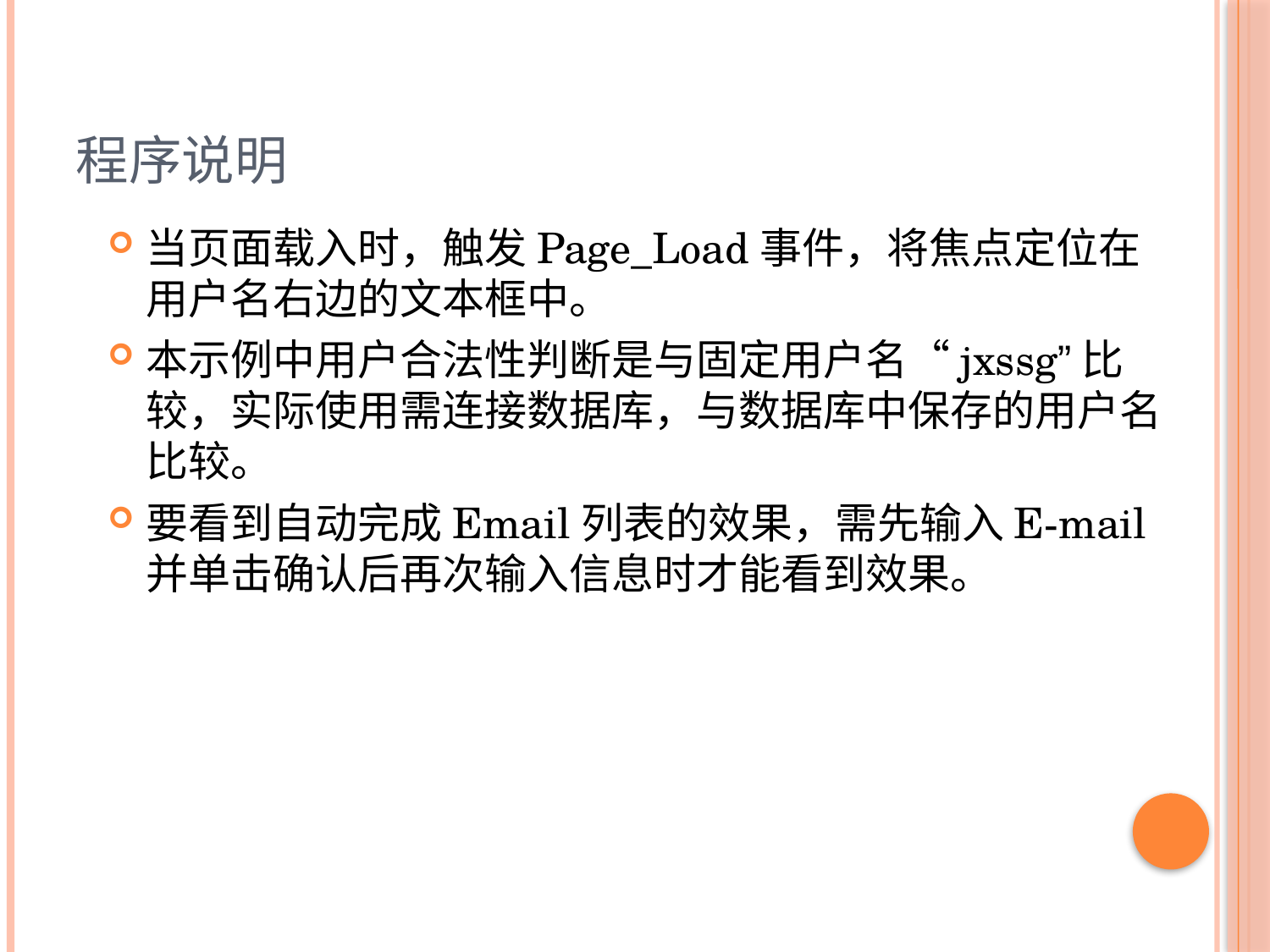

# 程序说明
当页面载入时，触发Page_Load事件，将焦点定位在用户名右边的文本框中。
本示例中用户合法性判断是与固定用户名“jxssg”比较，实际使用需连接数据库，与数据库中保存的用户名比较。
要看到自动完成Email列表的效果，需先输入E-mail并单击确认后再次输入信息时才能看到效果。
19